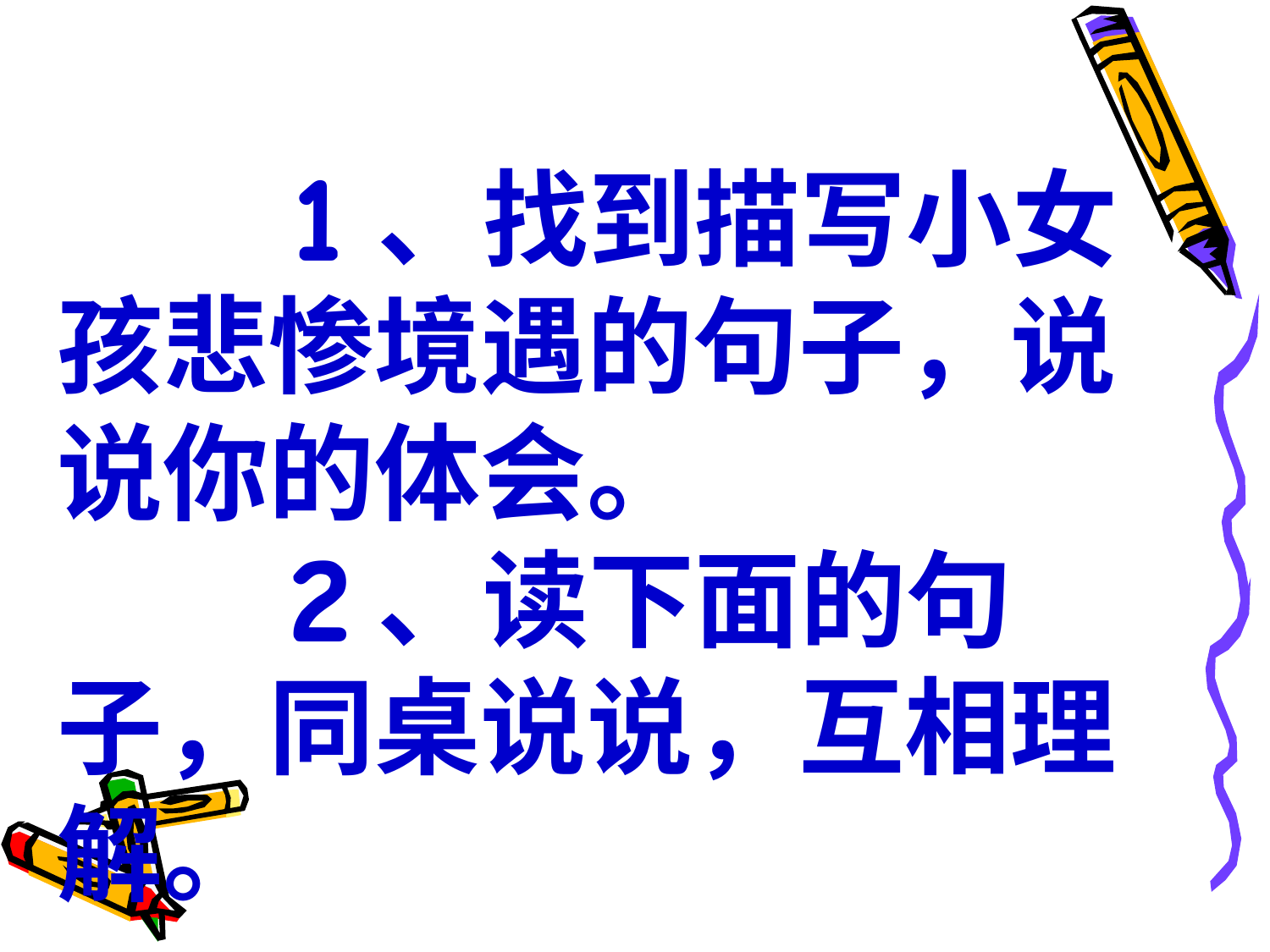

1、找到描写小女孩悲惨境遇的句子，说说你的体会。
     2、读下面的句子，同桌说说，互相理解。